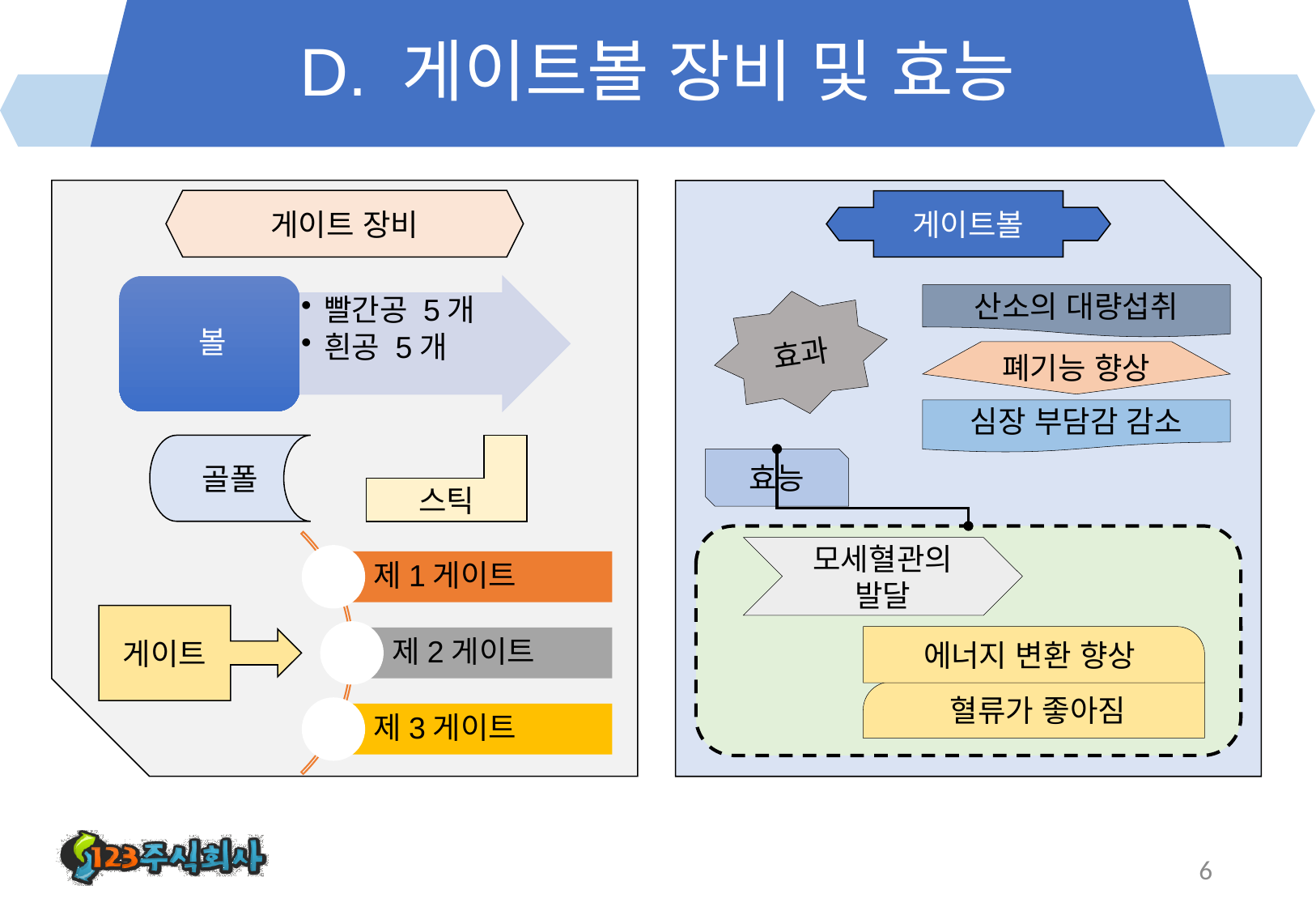

# D. 게이트볼 장비 및 효능

게이트 장비
게이트볼
빨간공 5개
흰공 5개
볼
산소의 대량섭취
효과

폐기능 향상
심장 부담감 감소
골폴
스틱
효능
제1게이트
제2게이트
제3게이트

모세혈관의 발달
게이트
에너지 변환 향상
혈류가 좋아짐
6